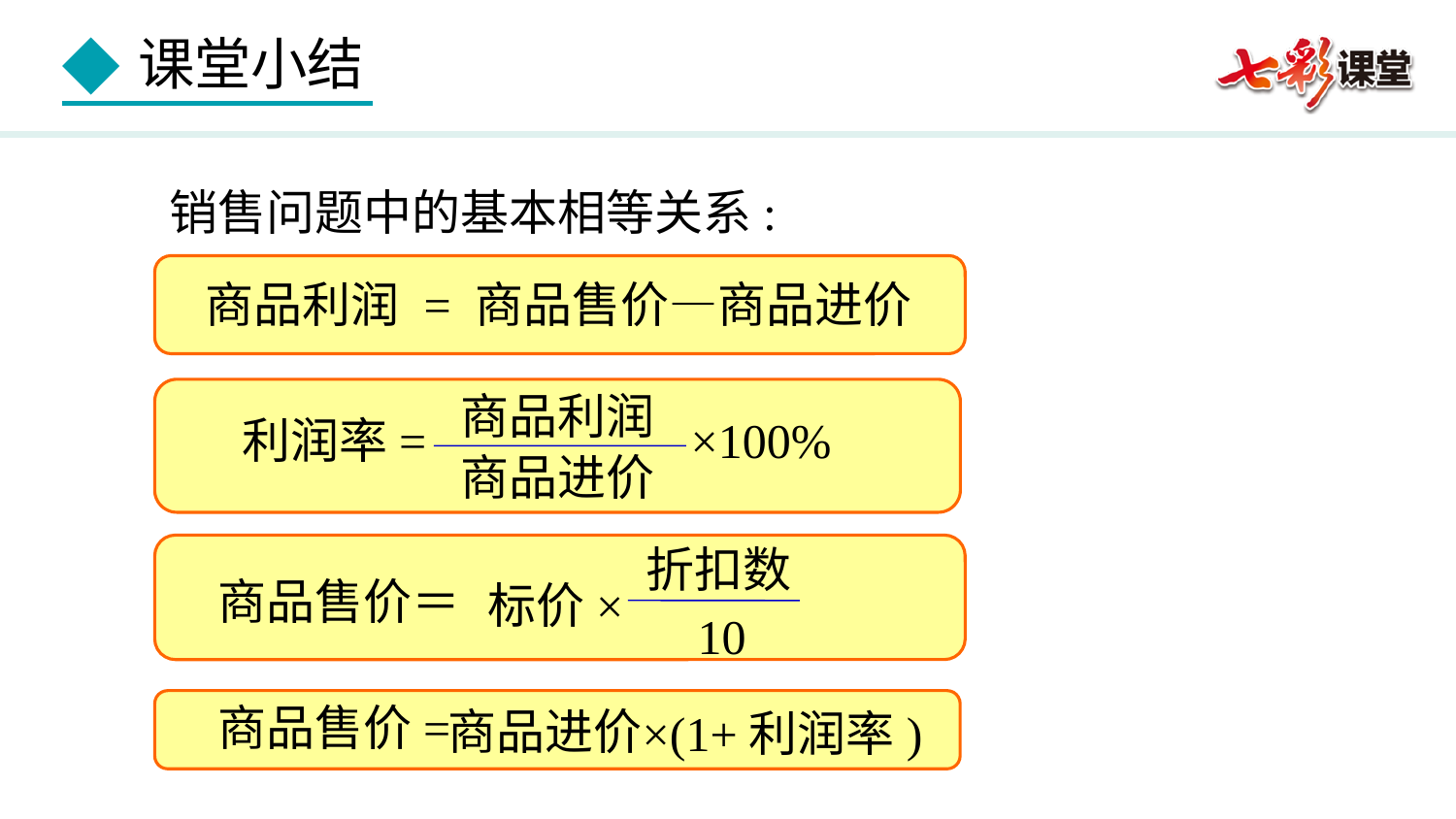

销售问题中的基本相等关系:

商品利润
= 商品售价—商品进价
商品利润

利润率=
×100%
商品进价

折扣数
商品售价＝
标价×

10
商品售价=

商品进价
×(1+利润率)